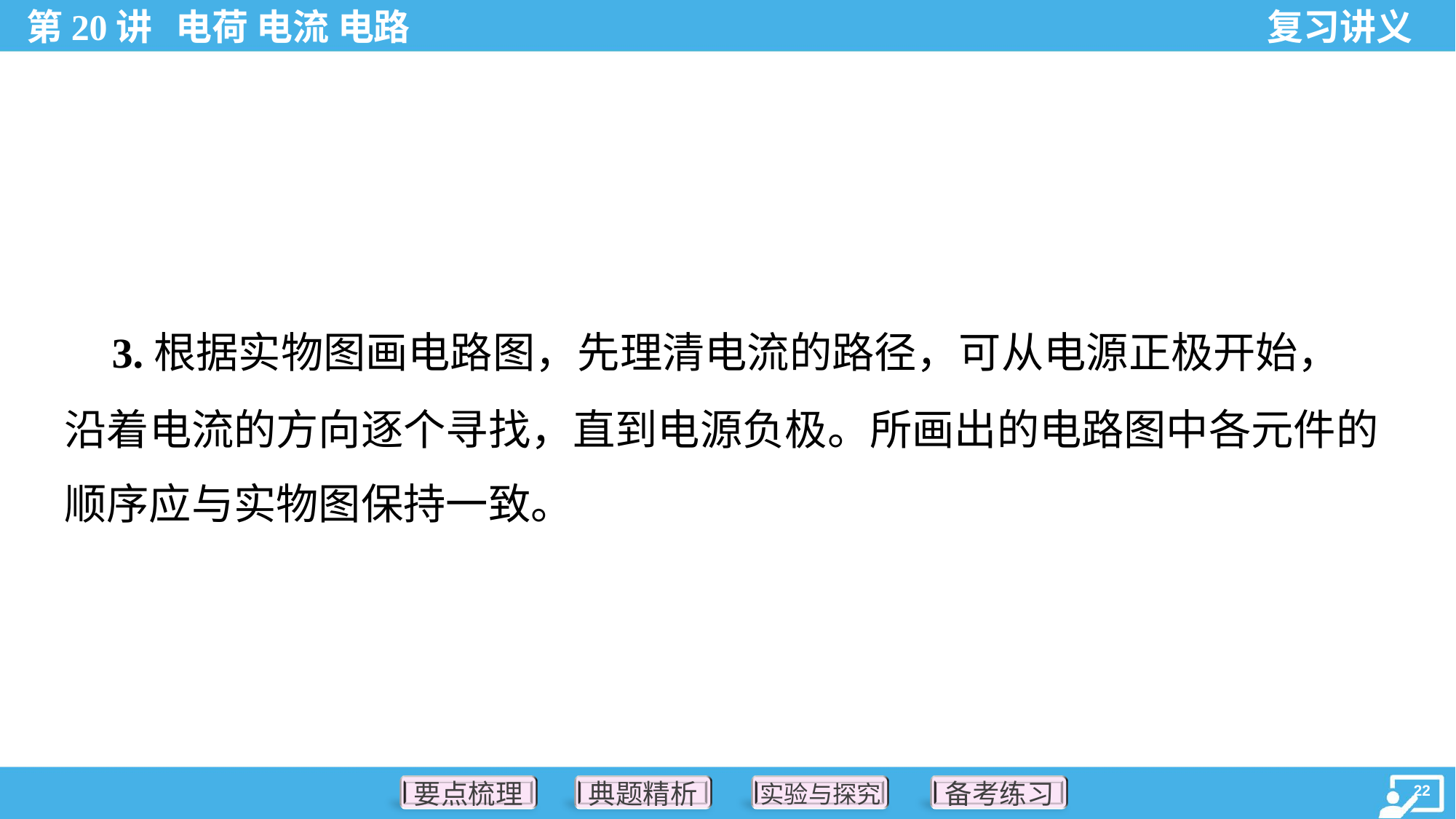

3.根据实物图画电路图，先理清电流的路径，可从电源正极开始，
沿着电流的方向逐个寻找，直到电源负极。所画出的电路图中各元件的
顺序应与实物图保持一致。